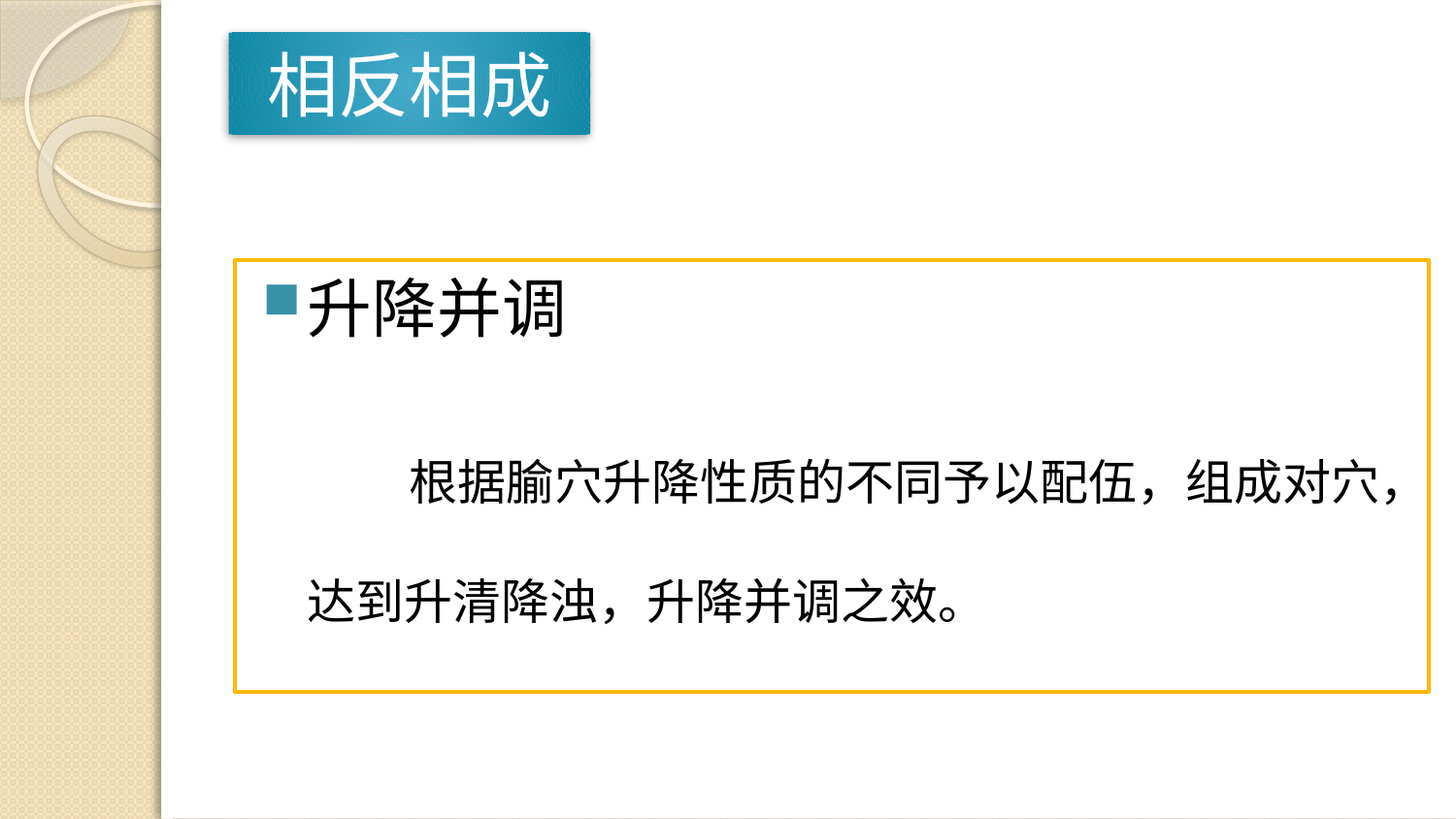

# 相反相成
升降并调
         根据腧穴升降性质的不同予以配伍，组成对穴，达到升清降浊，升降并调之效。